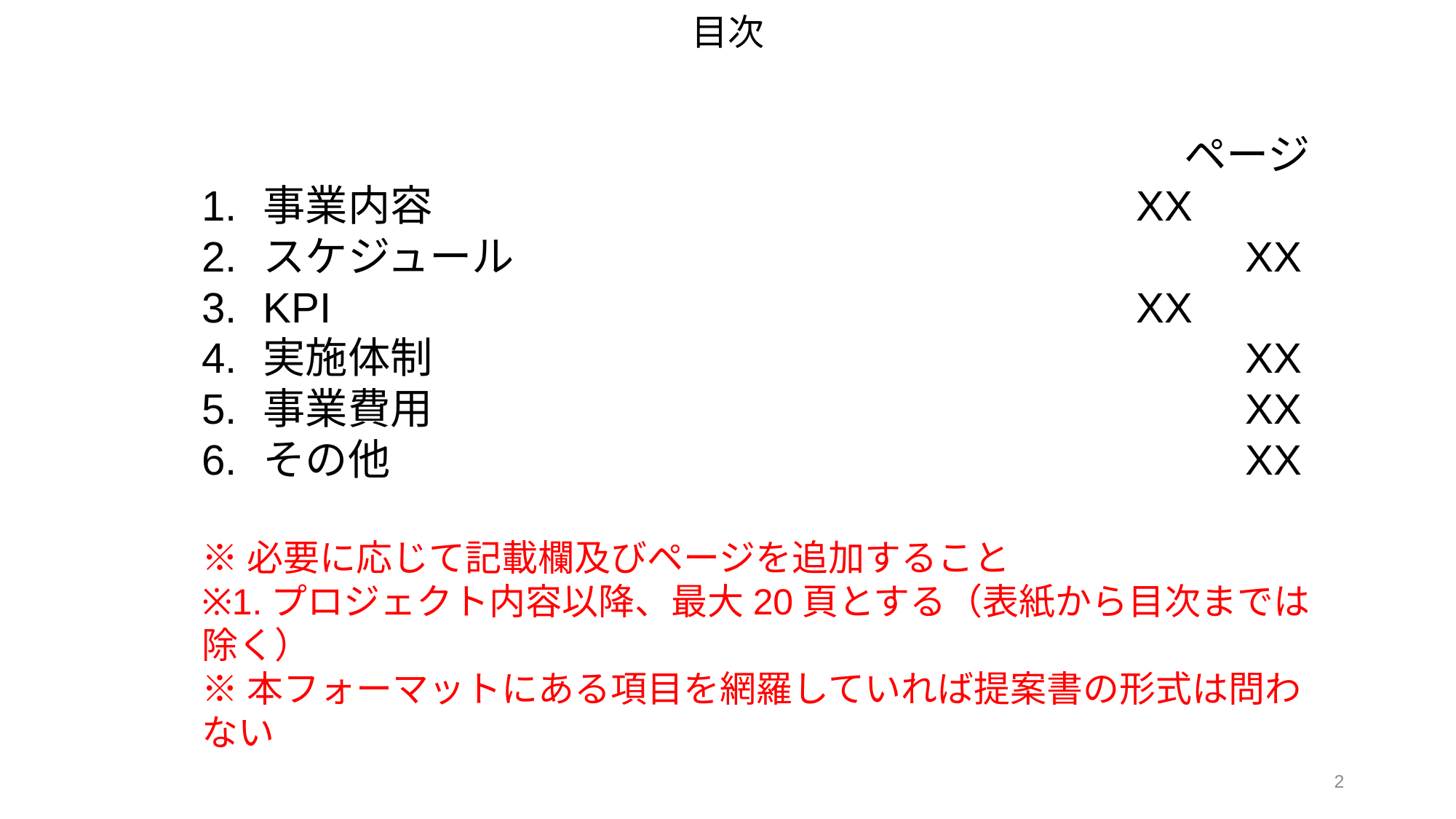

# 目次
									ページ
事業内容	　　　　　　　　　　　		XX
スケジュール　　　　　　　　　　　　　　　	XX
KPI								XX
実施体制　　							XX
事業費用　　　　						XX
その他								XX
※必要に応じて記載欄及びページを追加すること
※1.プロジェクト内容以降、最大20頁とする（表紙から目次までは除く）
※本フォーマットにある項目を網羅していれば提案書の形式は問わない
2